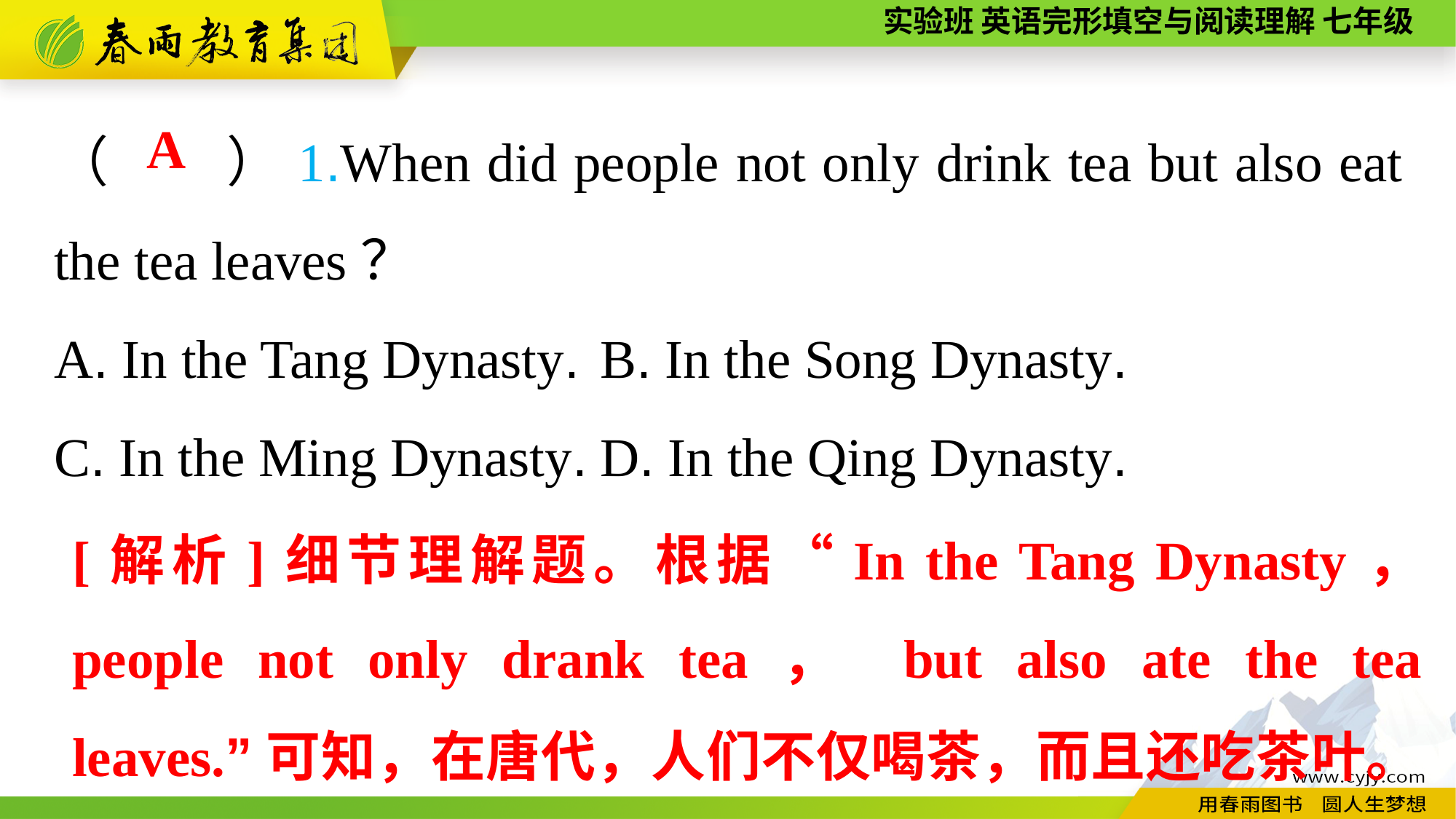

（　　）1.When did people not only drink tea but also eat the tea leaves？
A. In the Tang Dynasty.	B. In the Song Dynasty.
C. In the Ming Dynasty.	D. In the Qing Dynasty.
A
[解析]细节理解题。根据“In the Tang Dynasty， people not only drank tea， but also ate the tea leaves.”可知，在唐代，人们不仅喝茶，而且还吃茶叶。故选A